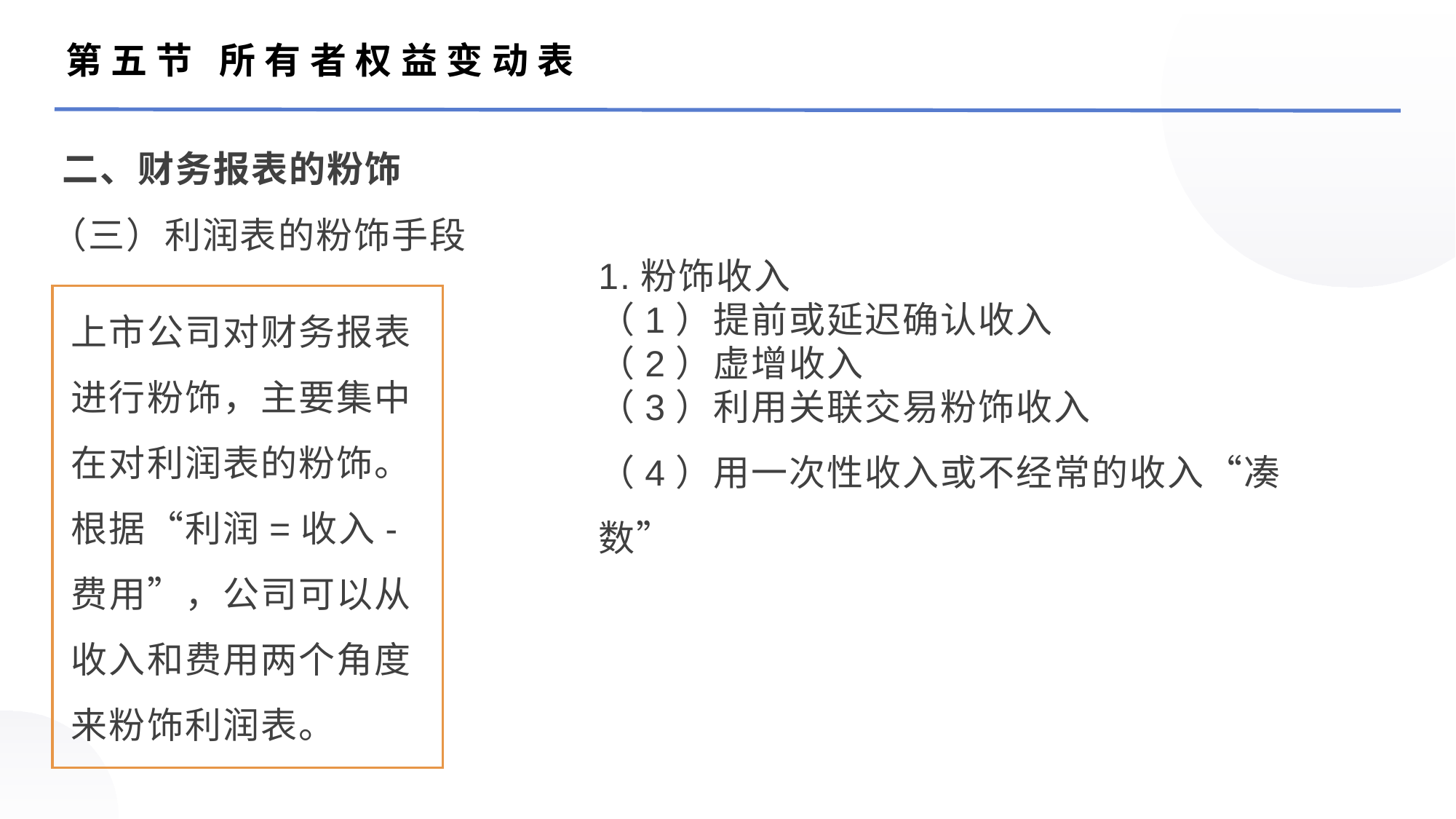

第五节 所有者权益变动表
二、财务报表的粉饰
（三）利润表的粉饰手段
1.粉饰收入（1）提前或延迟确认收入（2）虚增收入（3）利用关联交易粉饰收入（4）用一次性收入或不经常的收入“凑数”

上市公司对财务报表进行粉饰，主要集中在对利润表的粉饰。根据“利润=收入-费用”，公司可以从收入和费用两个角度来粉饰利润表。

41